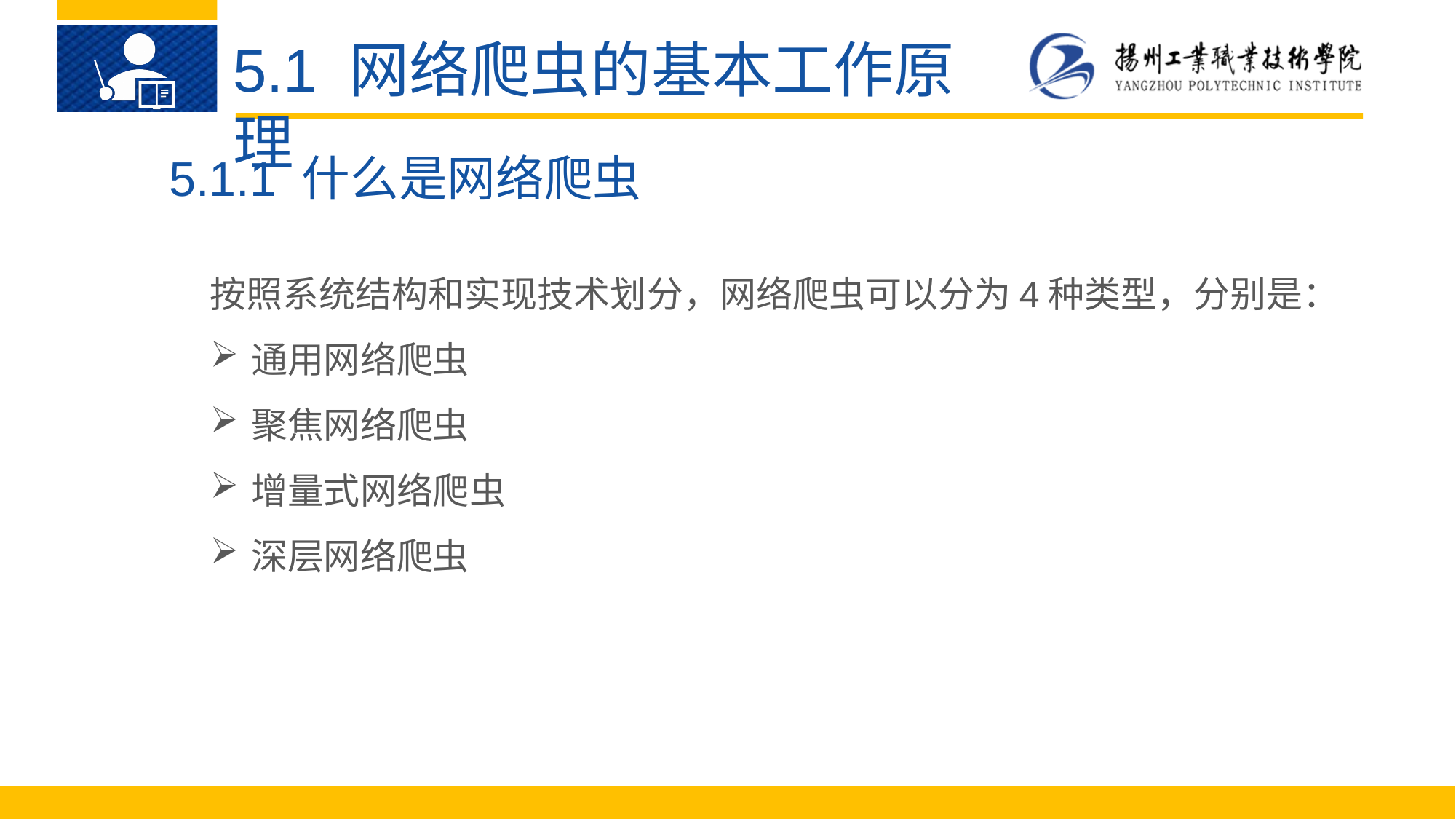

5.1 网络爬虫的基本工作原理
5.1.1 什么是网络爬虫
按照系统结构和实现技术划分，网络爬虫可以分为4种类型，分别是：
通用网络爬虫
聚焦网络爬虫
增量式网络爬虫
深层网络爬虫